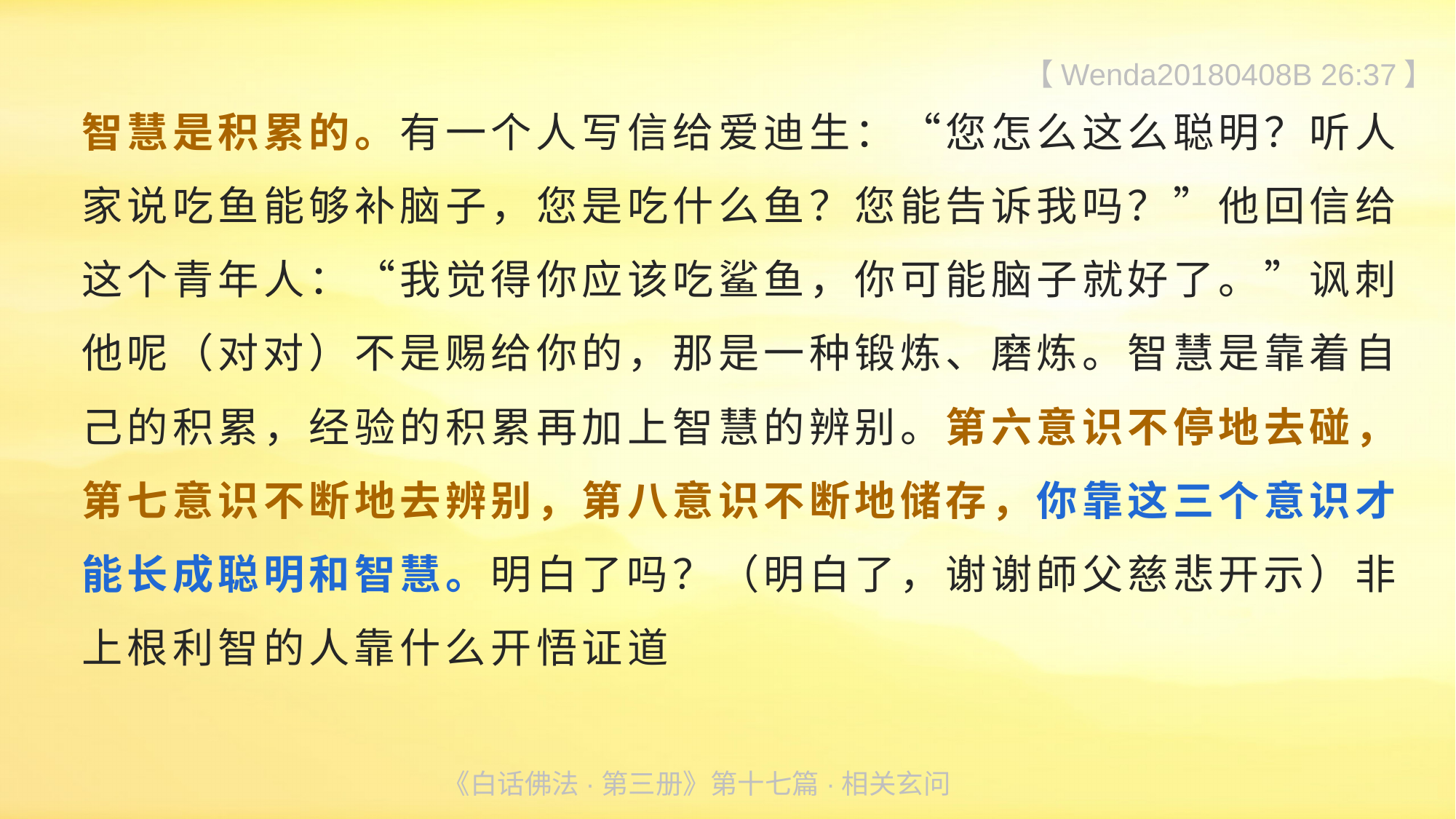

【Wenda20180408B 26:37】
智慧是积累的。有一个人写信给爱迪生：“您怎么这么聪明？听人家说吃鱼能够补脑子，您是吃什么鱼？您能告诉我吗？”他回信给这个青年人：“我觉得你应该吃鲨鱼，你可能脑子就好了。”讽刺他呢（对对）不是赐给你的，那是一种锻炼、磨炼。智慧是靠着自己的积累，经验的积累再加上智慧的辨别。第六意识不停地去碰，第七意识不断地去辨别，第八意识不断地储存，你靠这三个意识才能长成聪明和智慧。明白了吗？（明白了，谢谢師父慈悲开示）非上根利智的人靠什么开悟证道
《白话佛法·第三册》第十七篇·相关玄问